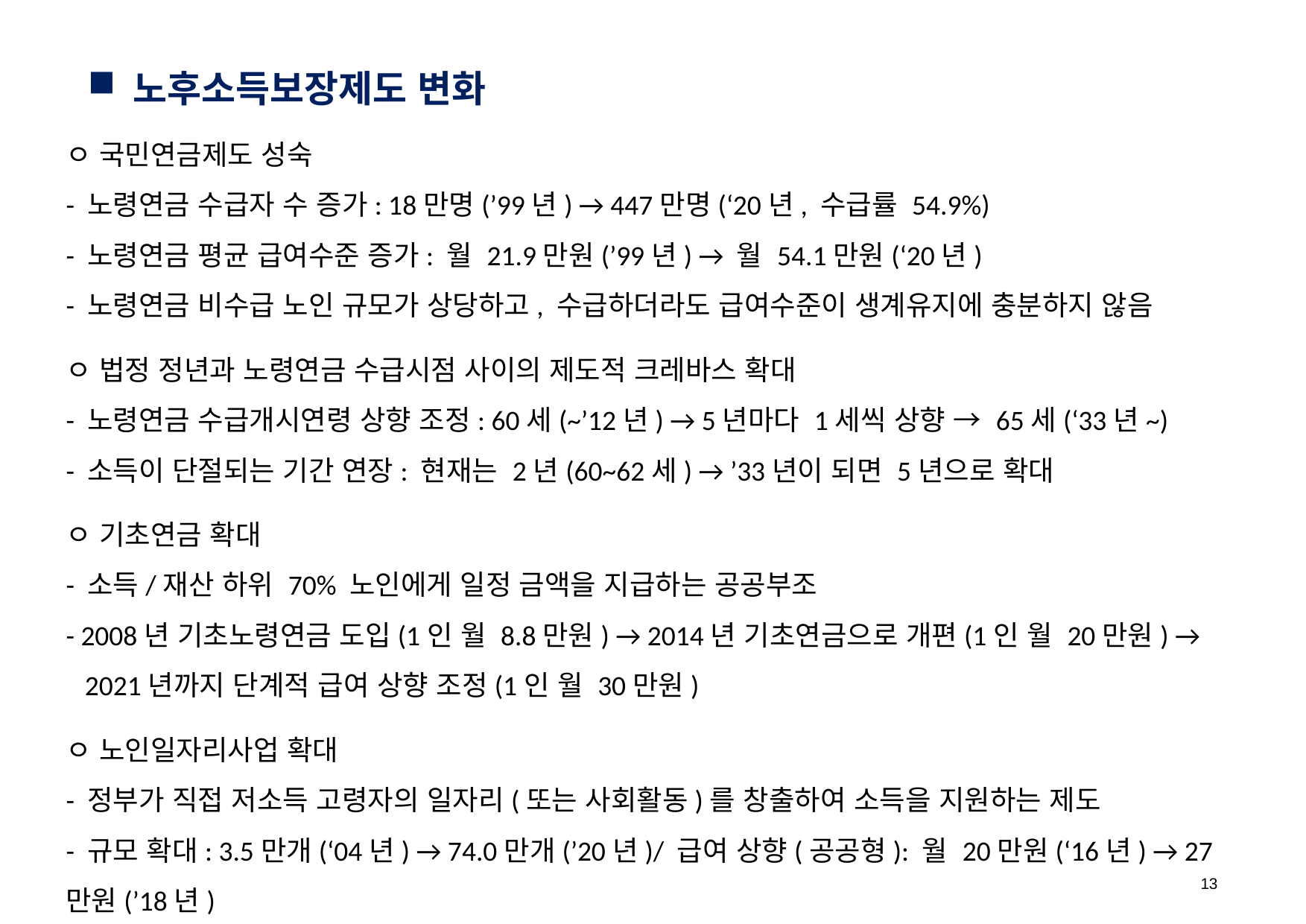

노후소득보장제도 변화
ㅇ 국민연금제도 성숙
- 노령연금 수급자 수 증가: 18만명(’99년) → 447만명(‘20년, 수급률 54.9%)
- 노령연금 평균 급여수준 증가: 월 21.9만원(’99년) → 월 54.1만원(‘20년)
- 노령연금 비수급 노인 규모가 상당하고, 수급하더라도 급여수준이 생계유지에 충분하지 않음

ㅇ 법정 정년과 노령연금 수급시점 사이의 제도적 크레바스 확대
- 노령연금 수급개시연령 상향 조정: 60세(~’12년) → 5년마다 1세씩 상향 → 65세(‘33년~)
- 소득이 단절되는 기간 연장: 현재는 2년(60~62세) → ’33년이 되면 5년으로 확대

ㅇ 기초연금 확대
- 소득/재산 하위 70% 노인에게 일정 금액을 지급하는 공공부조
- 2008년 기초노령연금 도입(1인 월 8.8만원) → 2014년 기초연금으로 개편(1인 월 20만원) →
   2021년까지 단계적 급여 상향 조정(1인 월 30만원)

ㅇ 노인일자리사업 확대
- 정부가 직접 저소득 고령자의 일자리(또는 사회활동)를 창출하여 소득을 지원하는 제도
- 규모 확대: 3.5만개(‘04년) → 74.0만개(’20년)/ 급여 상향(공공형): 월 20만원(‘16년) → 27만원(’18년)
13